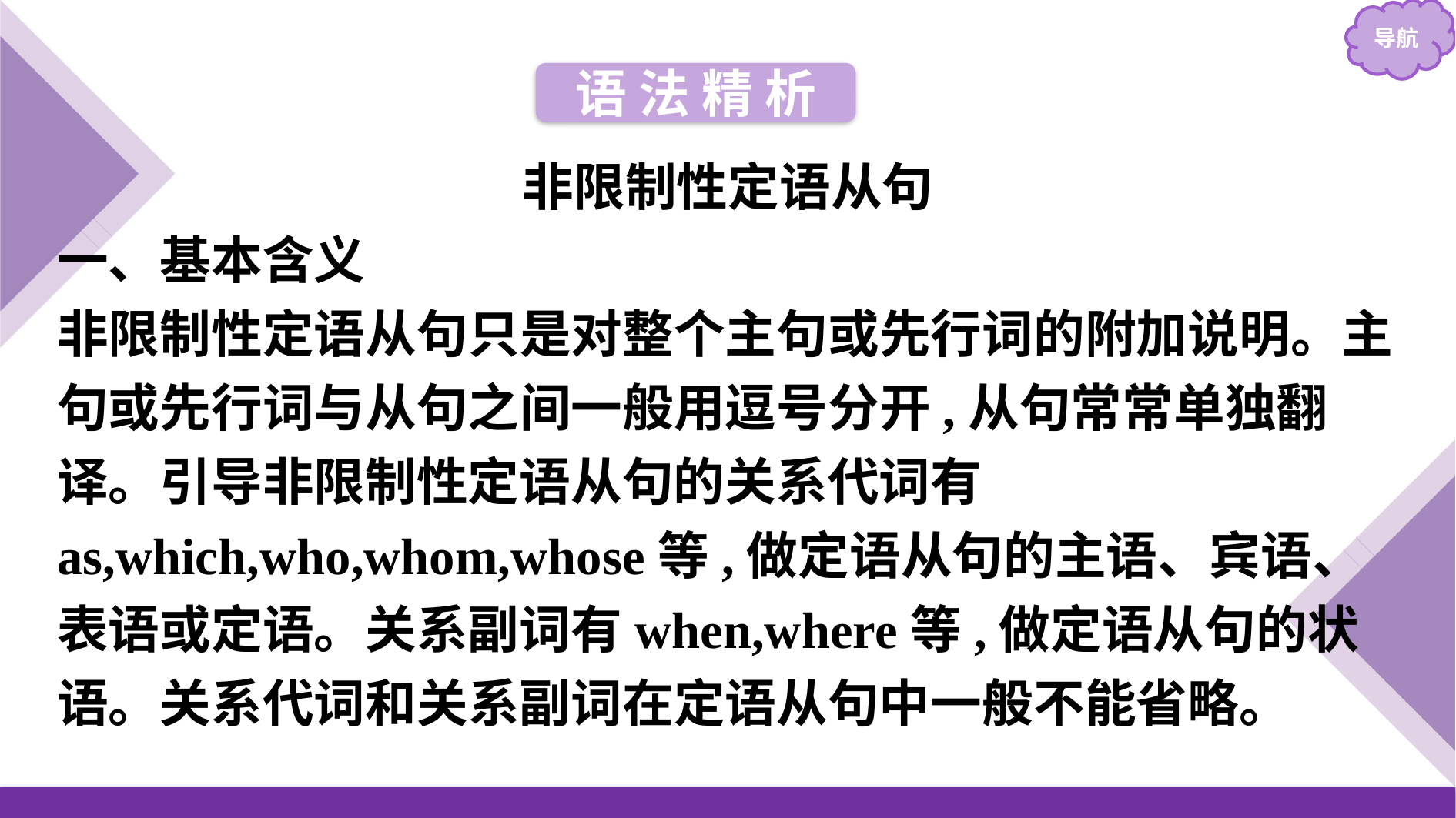

语 法 精 析
非限制性定语从句
一、基本含义
非限制性定语从句只是对整个主句或先行词的附加说明。主句或先行词与从句之间一般用逗号分开,从句常常单独翻译。引导非限制性定语从句的关系代词有as,which,who,whom,whose等,做定语从句的主语、宾语、表语或定语。关系副词有when,where等,做定语从句的状语。关系代词和关系副词在定语从句中一般不能省略。